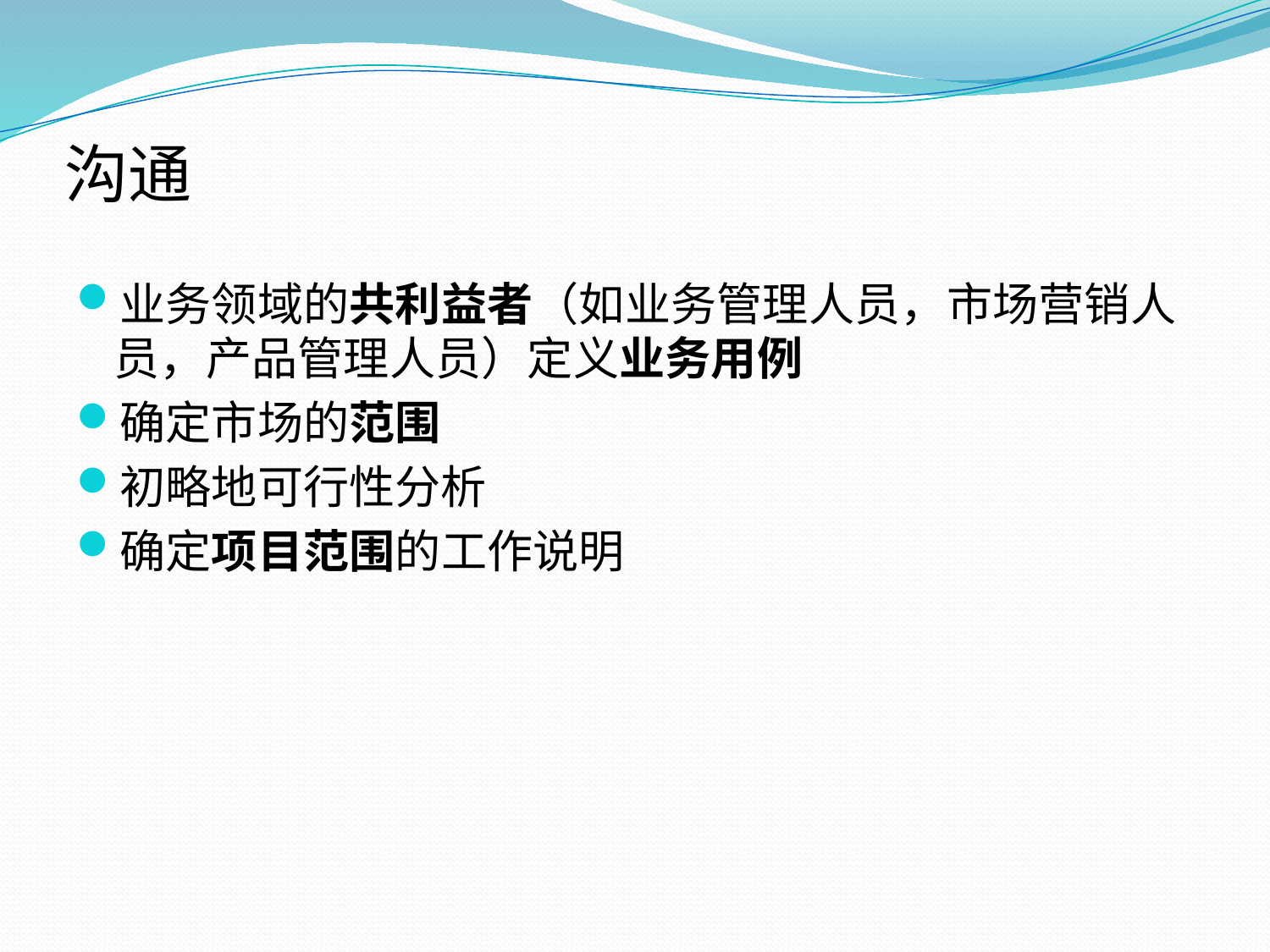

# 沟通
业务领域的共利益者（如业务管理人员，市场营销人员，产品管理人员）定义业务用例
确定市场的范围
初略地可行性分析
确定项目范围的工作说明